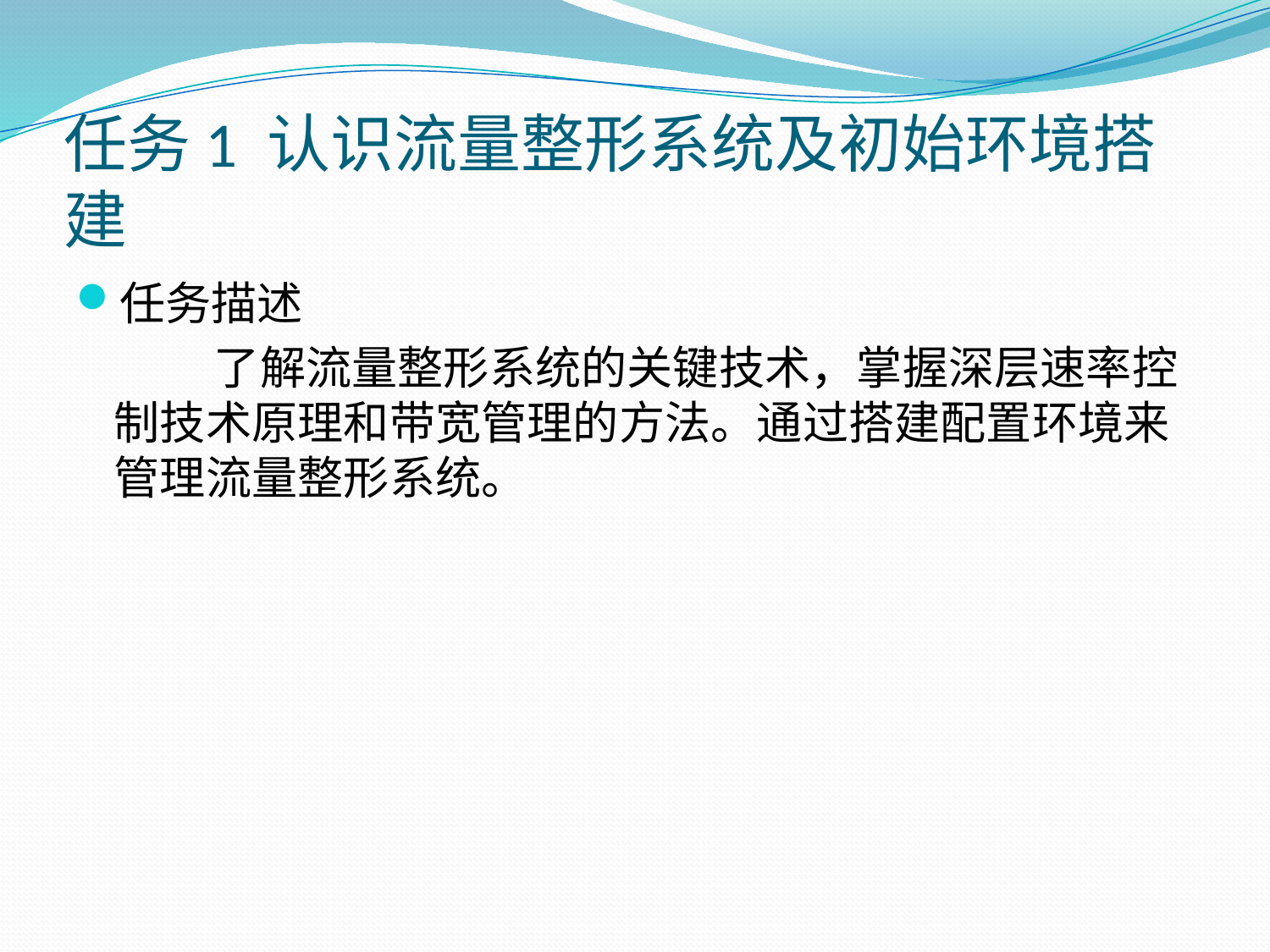

# 任务1 认识流量整形系统及初始环境搭建
任务描述
了解流量整形系统的关键技术，掌握深层速率控制技术原理和带宽管理的方法。通过搭建配置环境来管理流量整形系统。